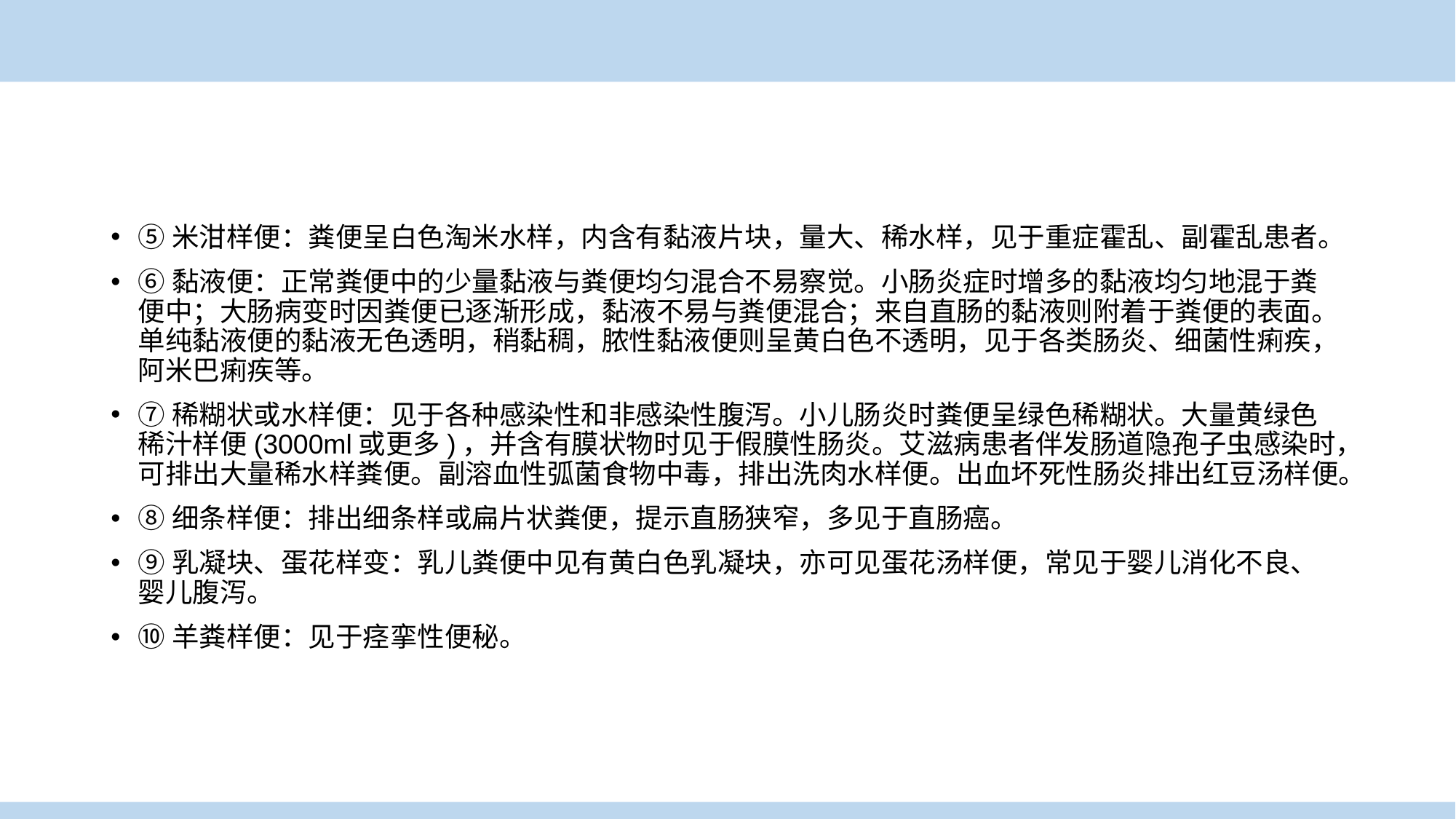

⑤米泔样便：粪便呈白色淘米水样，内含有黏液片块，量大、稀水样，见于重症霍乱、副霍乱患者。
⑥黏液便：正常粪便中的少量黏液与粪便均匀混合不易察觉。小肠炎症时增多的黏液均匀地混于粪便中；大肠病变时因粪便已逐渐形成，黏液不易与粪便混合；来自直肠的黏液则附着于粪便的表面。单纯黏液便的黏液无色透明，稍黏稠，脓性黏液便则呈黄白色不透明，见于各类肠炎、细菌性痢疾，阿米巴痢疾等。
⑦稀糊状或水样便：见于各种感染性和非感染性腹泻。小儿肠炎时粪便呈绿色稀糊状。大量黄绿色稀汁样便(3000ml或更多)，并含有膜状物时见于假膜性肠炎。艾滋病患者伴发肠道隐孢子虫感染时，可排出大量稀水样粪便。副溶血性弧菌食物中毒，排出洗肉水样便。出血坏死性肠炎排出红豆汤样便。
⑧细条样便：排出细条样或扁片状粪便，提示直肠狭窄，多见于直肠癌。
⑨乳凝块、蛋花样变：乳儿粪便中见有黄白色乳凝块，亦可见蛋花汤样便，常见于婴儿消化不良、婴儿腹泻。
⑩羊粪样便：见于痉挛性便秘。